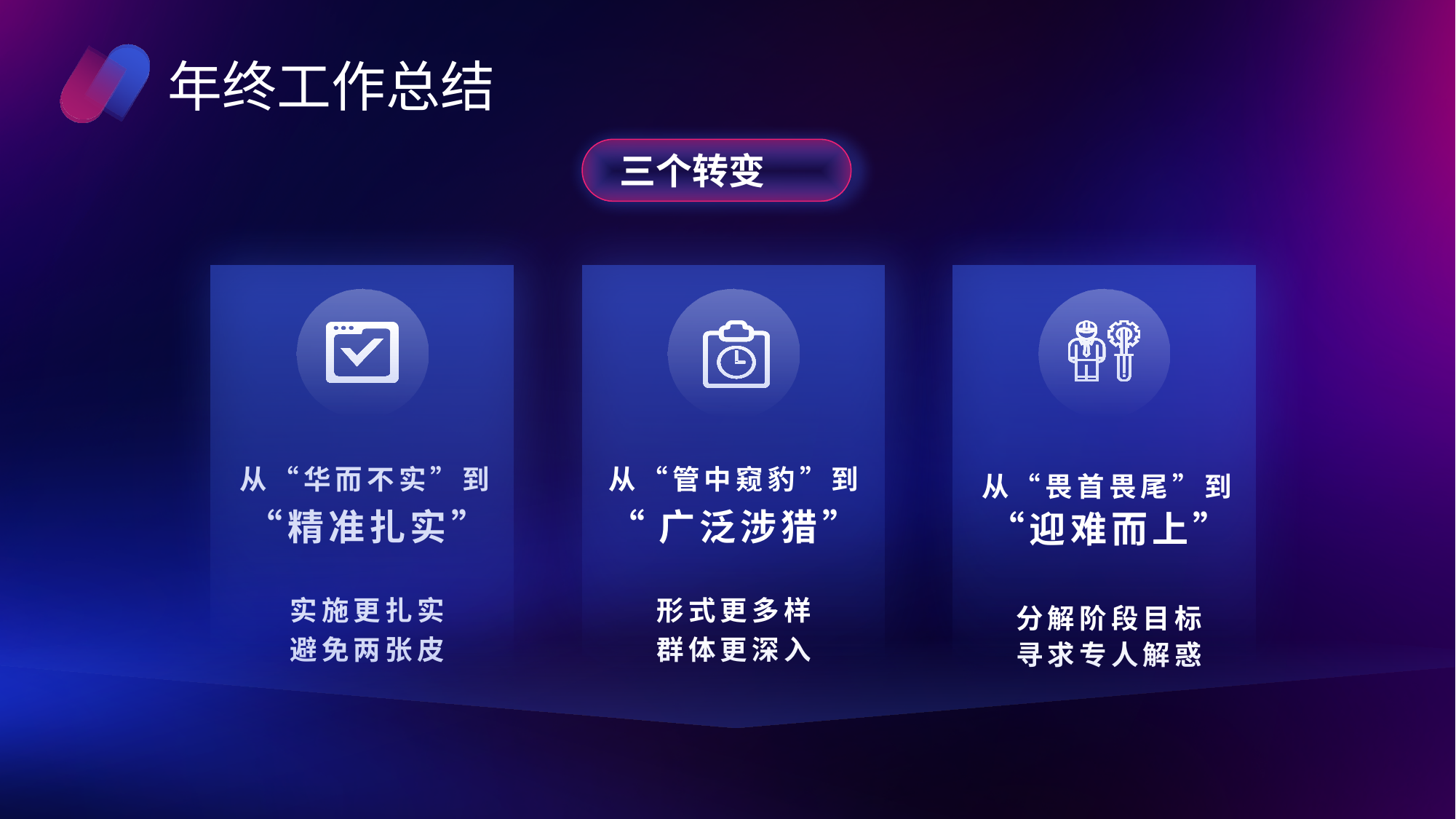

年终工作总结

三个转变

从“华而不实”到“精准扎实”

实施更扎实
避免两张皮

从“管中窥豹”到
“广泛涉猎”

形式更多样
群体更深入

从“畏首畏尾”到“迎难而上”

分解阶段目标
寻求专人解惑